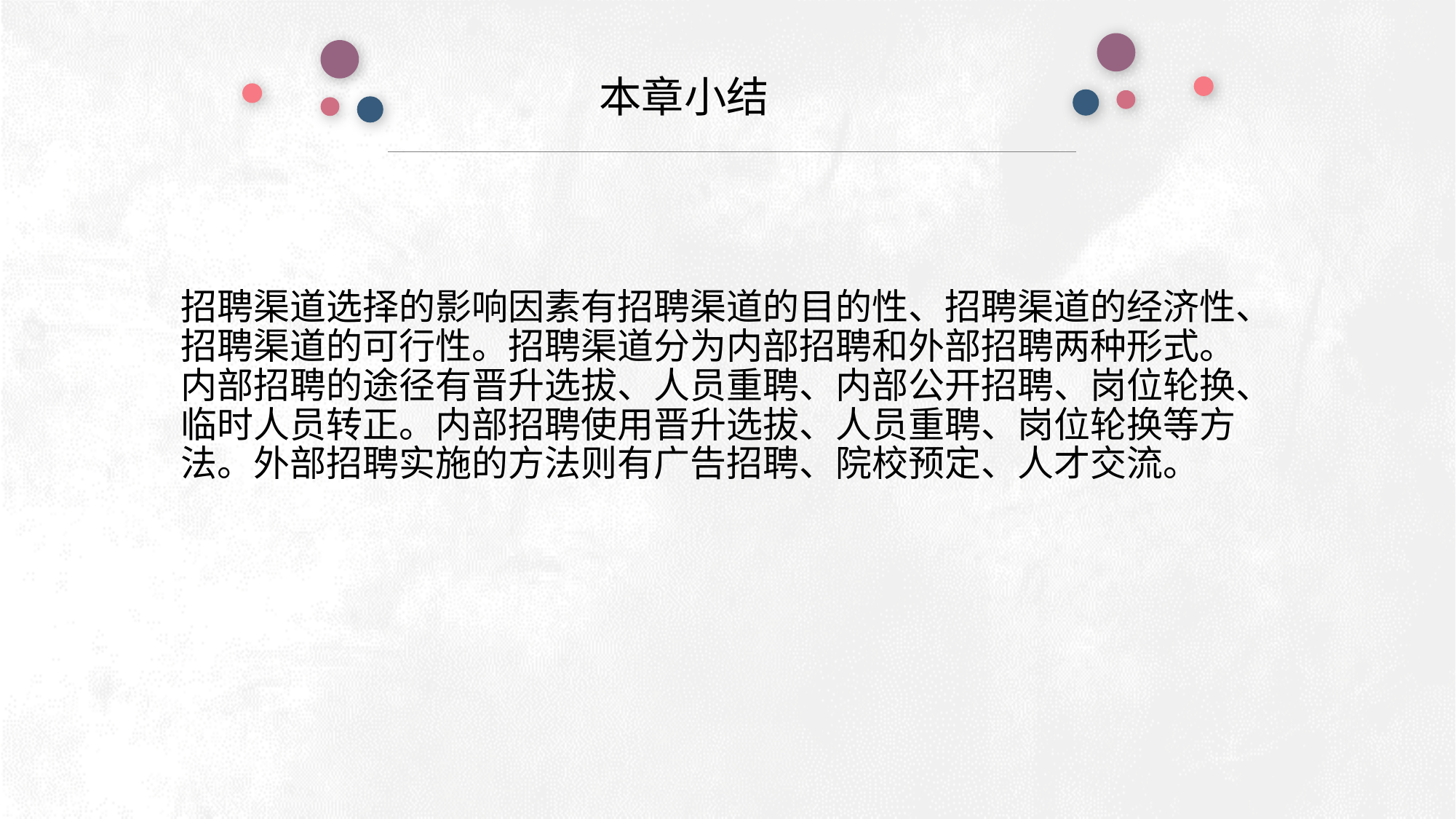

本章小结

e7d195523061f1c0deeec63e560781cfd59afb0ea006f2a87ABB68BF51EA6619813959095094C18C62A12F549504892A4AAA8C1554C6663626E05CA27F281A14E6983772AFC3FB97135759321DEA3D70CCCB10945EC5A0322096E752803368C2184698845E3CCD6DB7F651295A8E4F3FDC19EA64A2B4A4AC1434B55AAE41CF0BF61B375C23F3039959E085EE760725AA
招聘渠道选择的影响因素有招聘渠道的目的性、招聘渠道的经济性、招聘渠道的可行性。招聘渠道分为内部招聘和外部招聘两种形式。内部招聘的途径有晋升选拔、人员重聘、内部公开招聘、岗位轮换、临时人员转正。内部招聘使用晋升选拔、人员重聘、岗位轮换等方法。外部招聘实施的方法则有广告招聘、院校预定、人才交流。